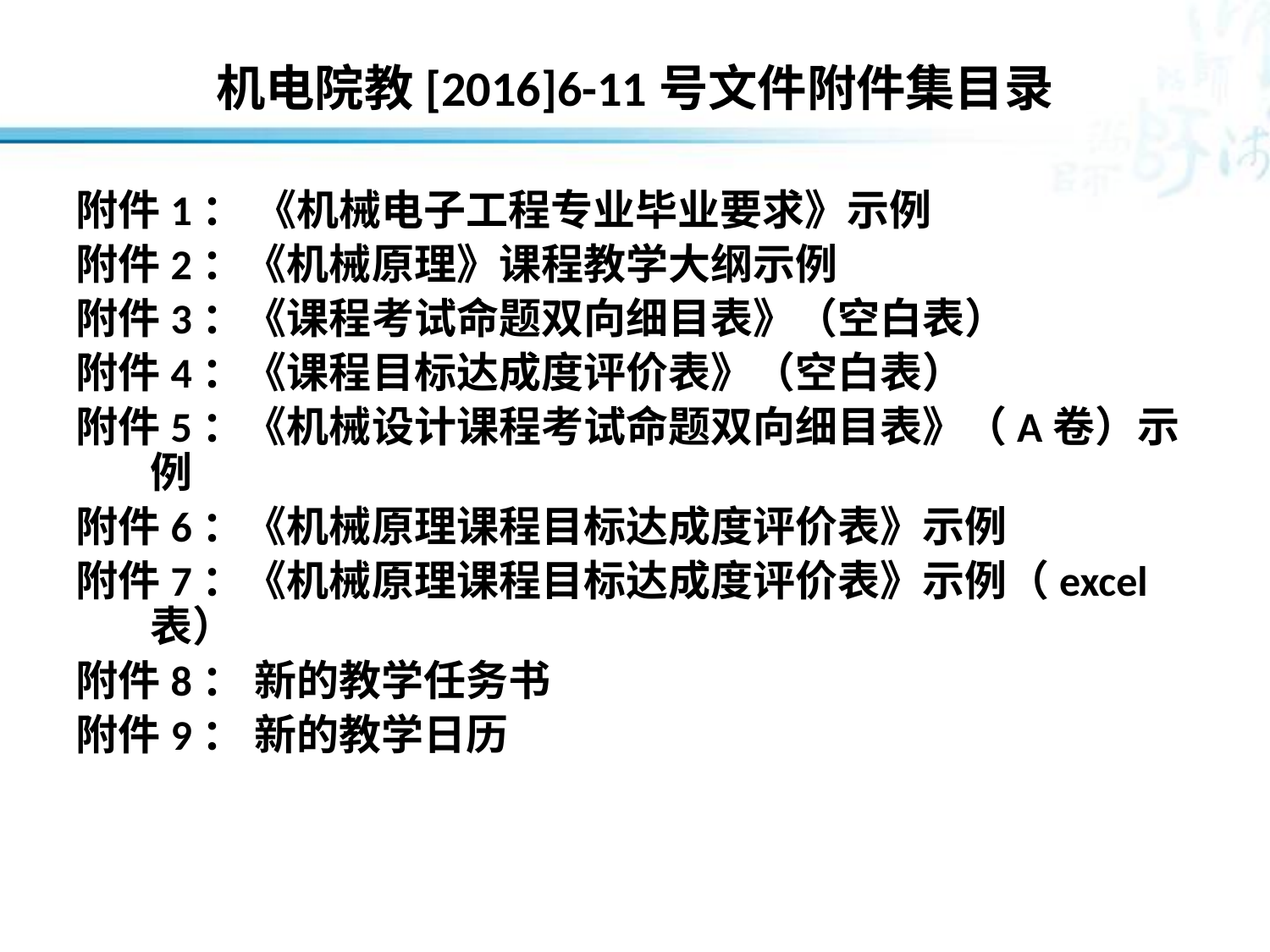

# 机电院教[2016]6-11号文件附件集目录
附件1： 《机械电子工程专业毕业要求》示例
附件2：《机械原理》课程教学大纲示例
附件3：《课程考试命题双向细目表》（空白表）
附件4：《课程目标达成度评价表》（空白表）
附件5：《机械设计课程考试命题双向细目表》（A卷）示例
附件6：《机械原理课程目标达成度评价表》示例
附件7：《机械原理课程目标达成度评价表》示例（excel表）
附件8： 新的教学任务书
附件9： 新的教学日历